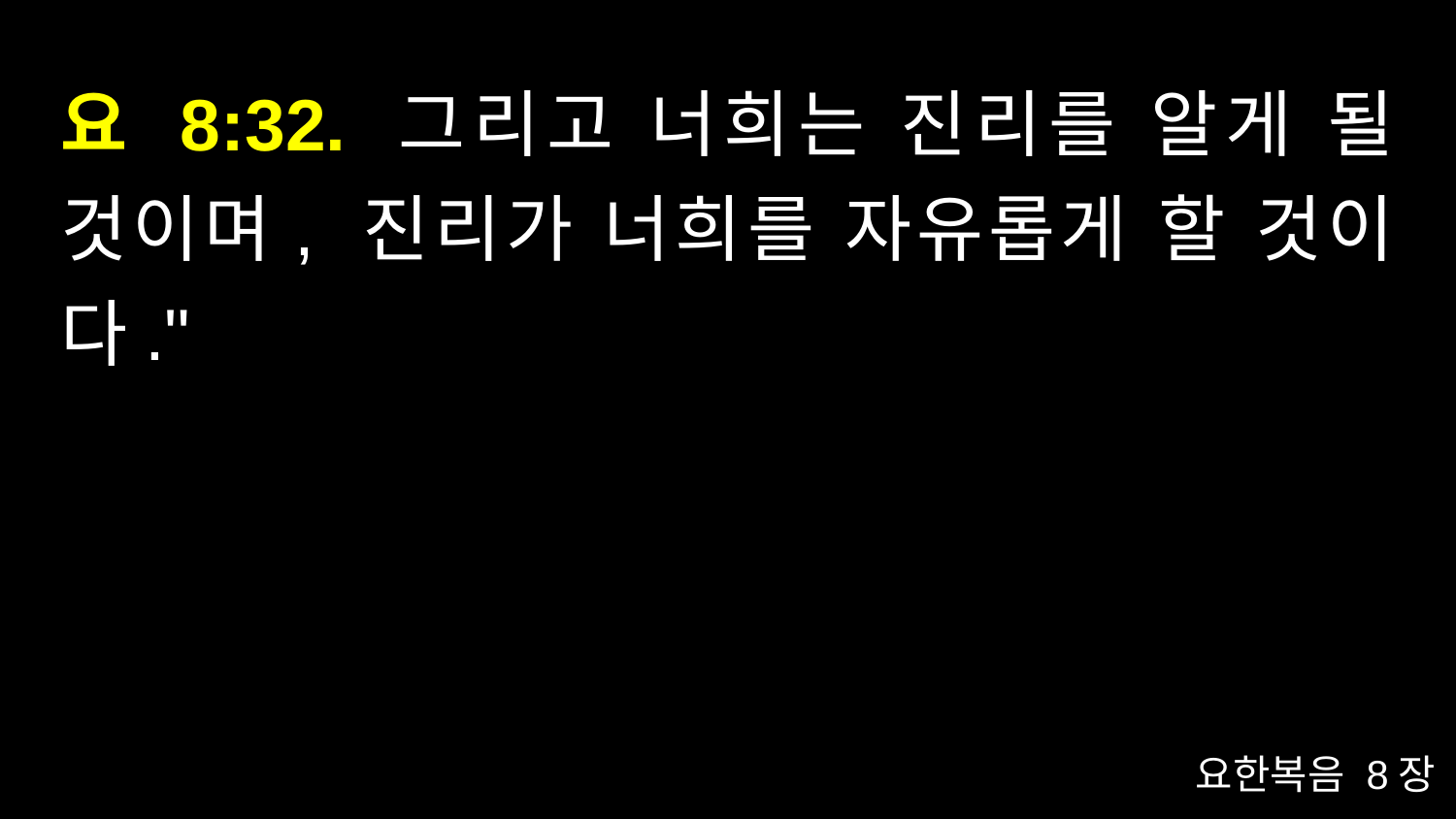

# 요 8:32. 그리고 너희는 진리를 알게 될 것이며, 진리가 너희를 자유롭게 할 것이다."
요한복음 8장